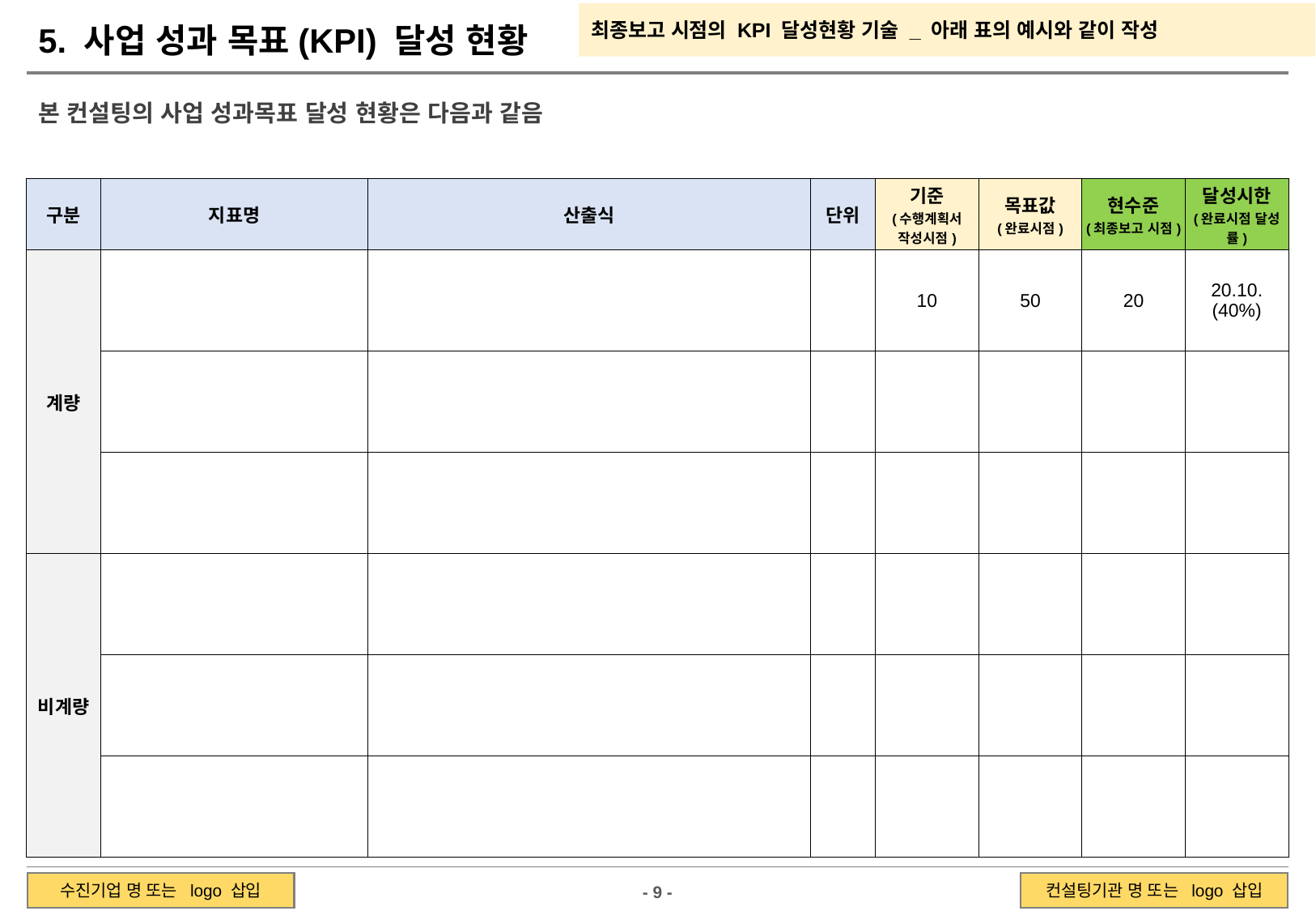

최종보고 시점의 KPI 달성현황 기술 _ 아래 표의 예시와 같이 작성
5. 사업 성과 목표(KPI) 달성 현황
Ⅰ. 사업 개요
본 컨설팅의 사업 성과목표 달성 현황은 다음과 같음
| 구분 | 지표명 | 산출식 | 단위 | 기준 (수행계획서 작성시점) | 목표값 (완료시점) | 현수준 (최종보고 시점) | 달성시한 (완료시점 달성률) |
| --- | --- | --- | --- | --- | --- | --- | --- |
| 계량 |  |  |  | 10 | 50 | 20 | 20.10. (40%) |
|  |  |  |  |  |  |  |  |
|  |  |  |  |  |  |  |  |
| 비계량 |  |  |  |  |  |  |  |
|  |  |  |  |  |  |  |  |
|  |  |  |  |  |  |  |  |